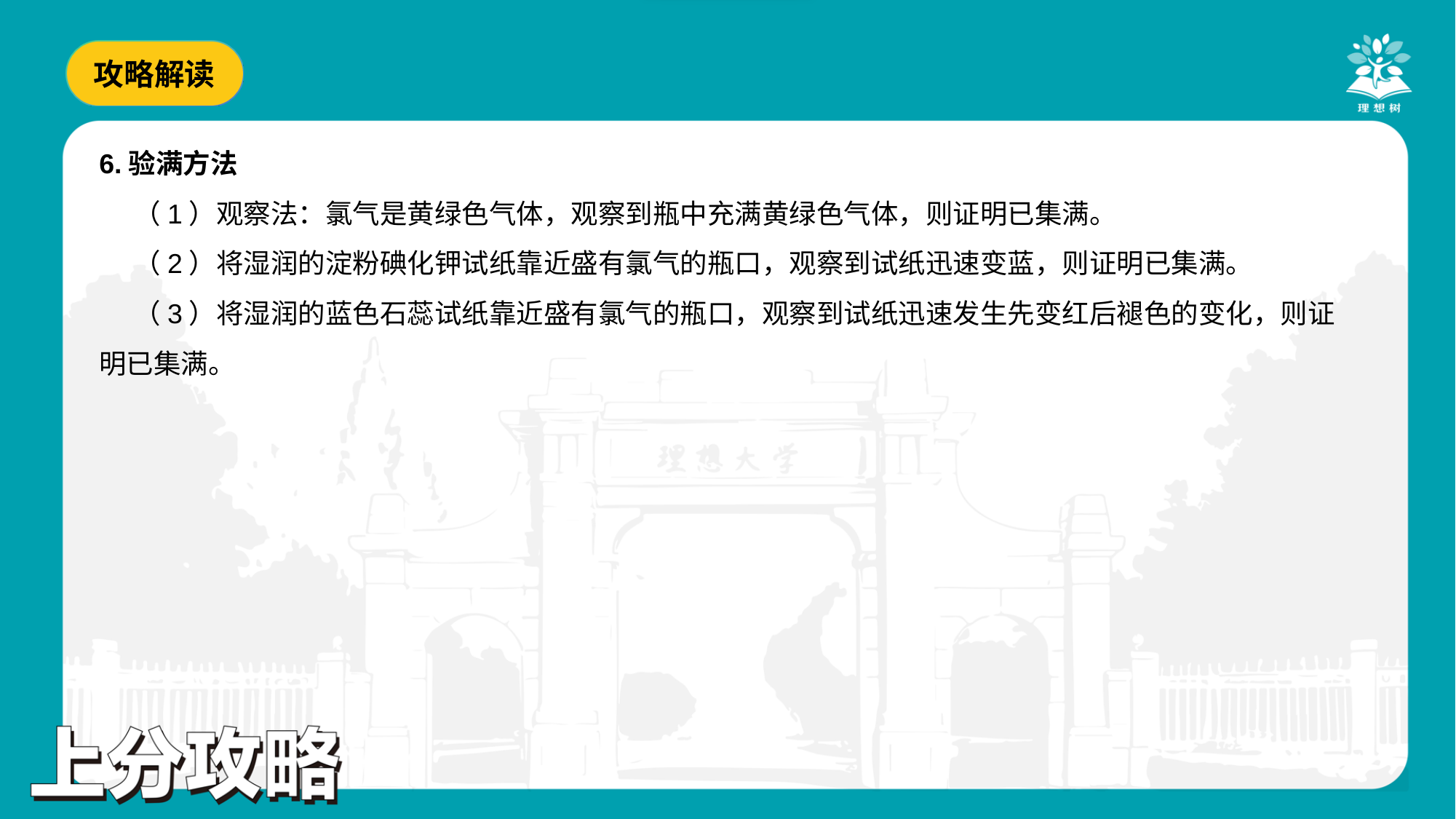

6.验满方法
    （1）观察法：氯气是黄绿色气体，观察到瓶中充满黄绿色气体，则证明已集满。
    （2）将湿润的淀粉碘化钾试纸靠近盛有氯气的瓶口，观察到试纸迅速变蓝，则证明已集满。
    （3）将湿润的蓝色石蕊试纸靠近盛有氯气的瓶口，观察到试纸迅速发生先变红后褪色的变化，则证
明已集满。